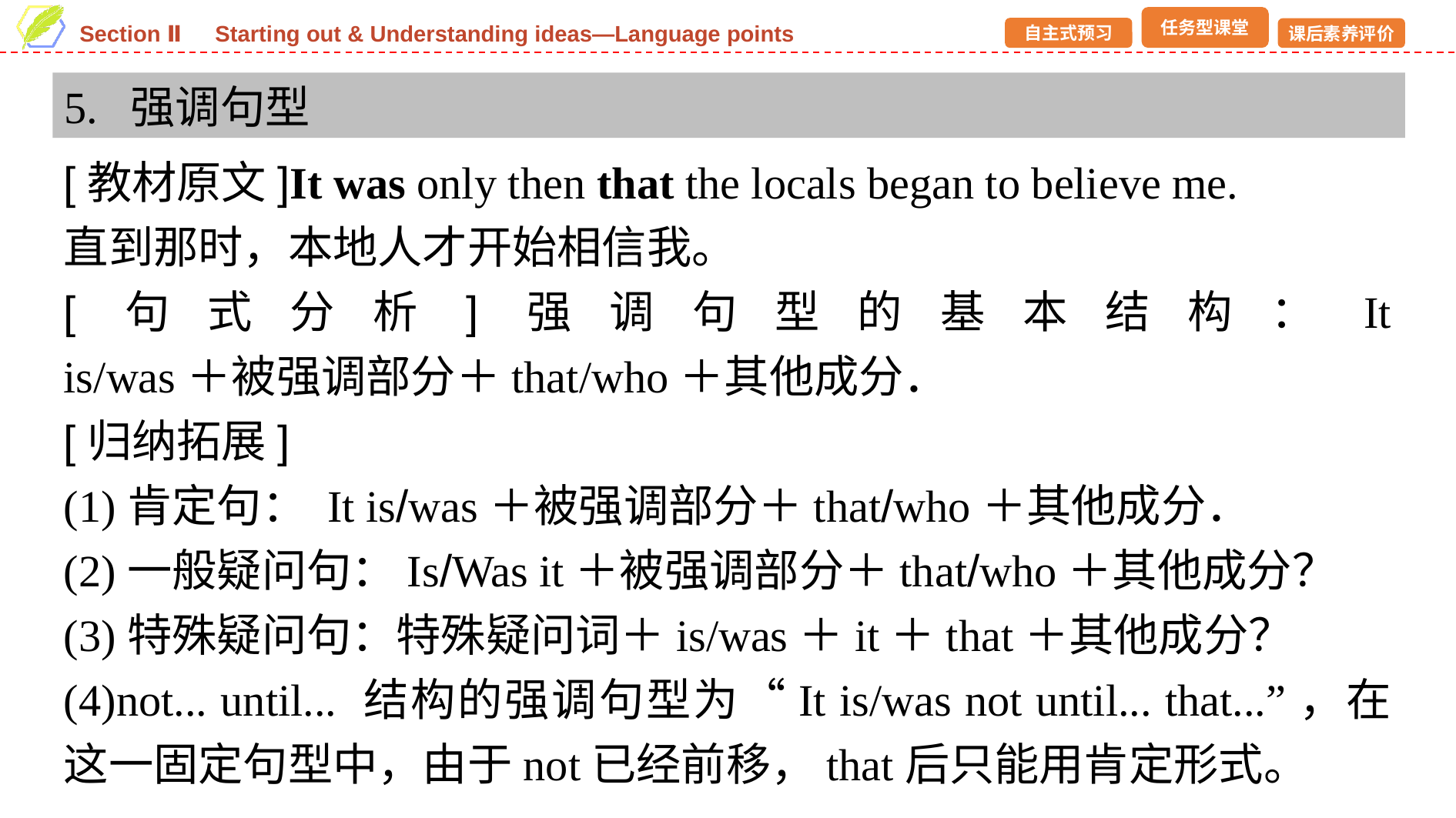

5.  强调句型
[教材原文]It was only then that the locals began to believe me.
直到那时，本地人才开始相信我。
[句式分析]强调句型的基本结构：It is/was＋被强调部分＋that/who＋其他成分．
[归纳拓展]
(1)肯定句： It is/was＋被强调部分＋that/who＋其他成分．
(2)一般疑问句：Is/Was it＋被强调部分＋that/who＋其他成分？
(3)特殊疑问句：特殊疑问词＋is/was＋it＋that＋其他成分？
(4)not... until... 结构的强调句型为“It is/was not until... that...”，在这一固定句型中，由于not已经前移，that后只能用肯定形式。